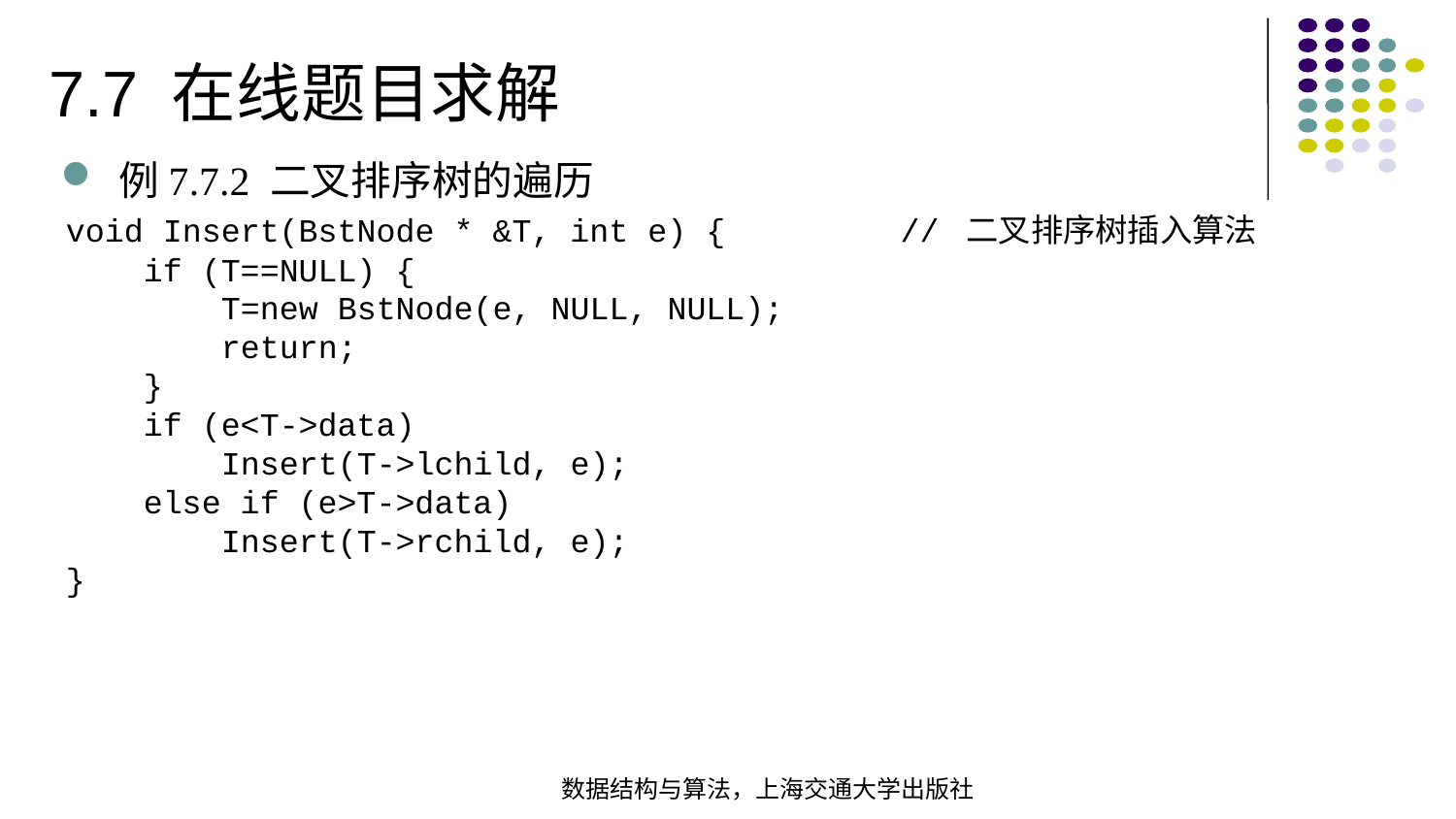

7.7 在线题目求解
例7.7.2 二叉排序树的遍历
void Insert(BstNode * &T, int e) {         // 二叉排序树插入算法     if (T==NULL) {        T=new BstNode(e, NULL, NULL);        return;    }    if (e<T->data)        Insert(T->lchild, e);    else if (e>T->data)        Insert(T->rchild, e);}